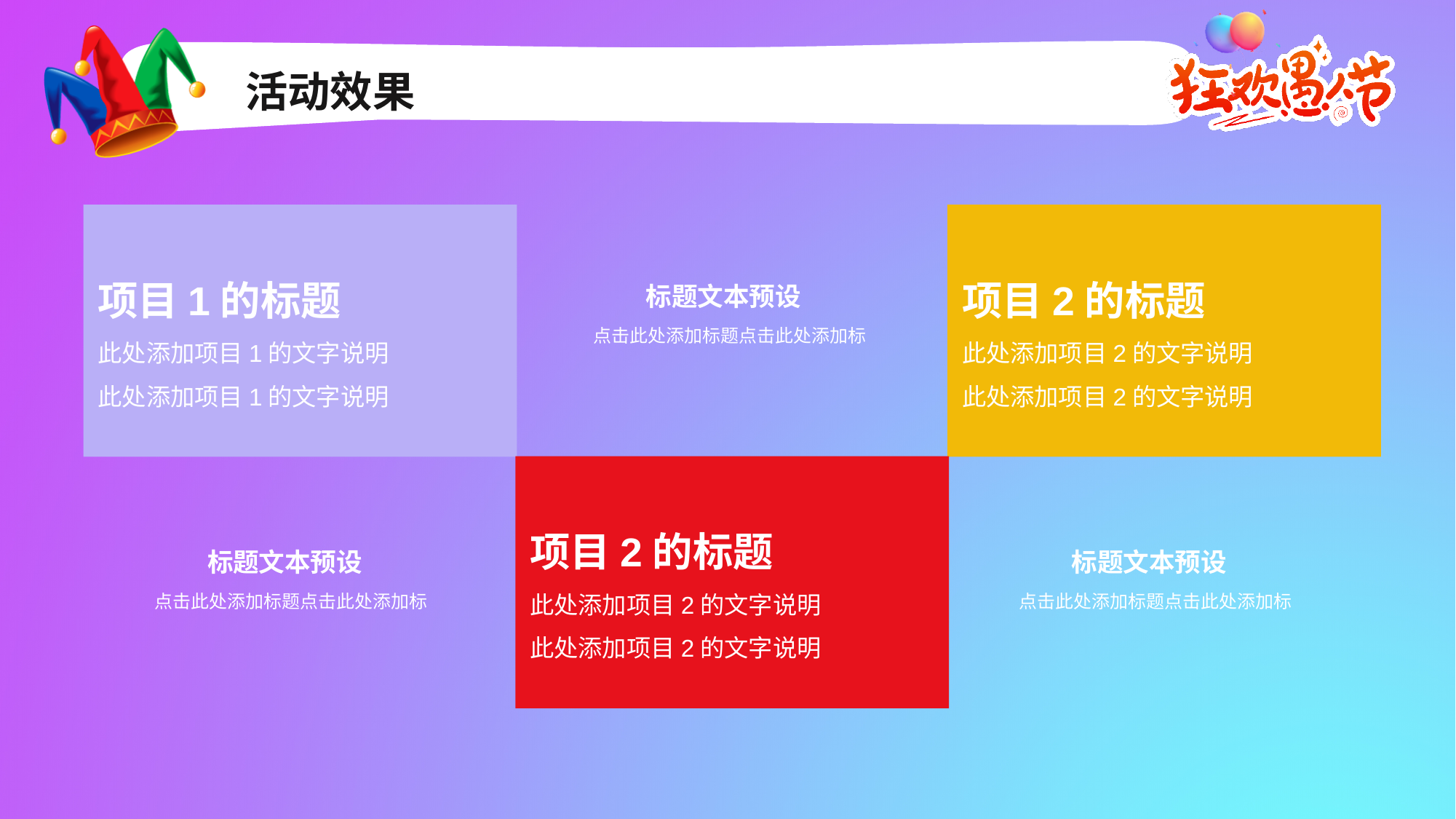

活动效果
项目1的标题
此处添加项目1的文字说明
此处添加项目1的文字说明
项目2的标题
此处添加项目2的文字说明
此处添加项目2的文字说明
标题文本预设
点击此处添加标题点击此处添加标
项目2的标题
此处添加项目2的文字说明
此处添加项目2的文字说明
标题文本预设
标题文本预设
点击此处添加标题点击此处添加标
点击此处添加标题点击此处添加标